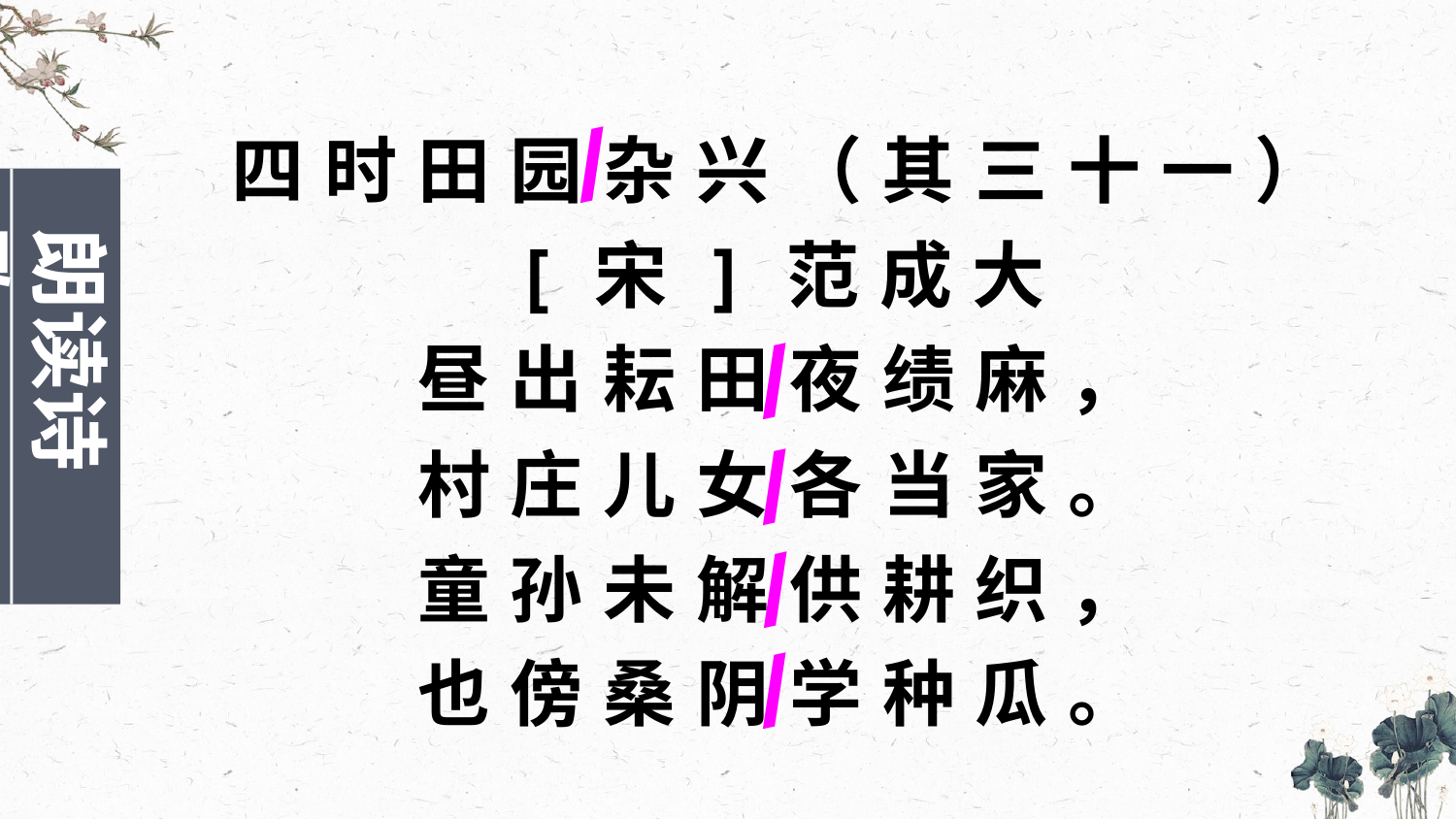

/
四时田园杂兴（其三十一）
[宋]范成大
昼出耘田夜绩麻，
村庄儿女各当家。
童孙未解供耕织，
也傍桑阴学种瓜。
朗读诗歌
/
/
/
/